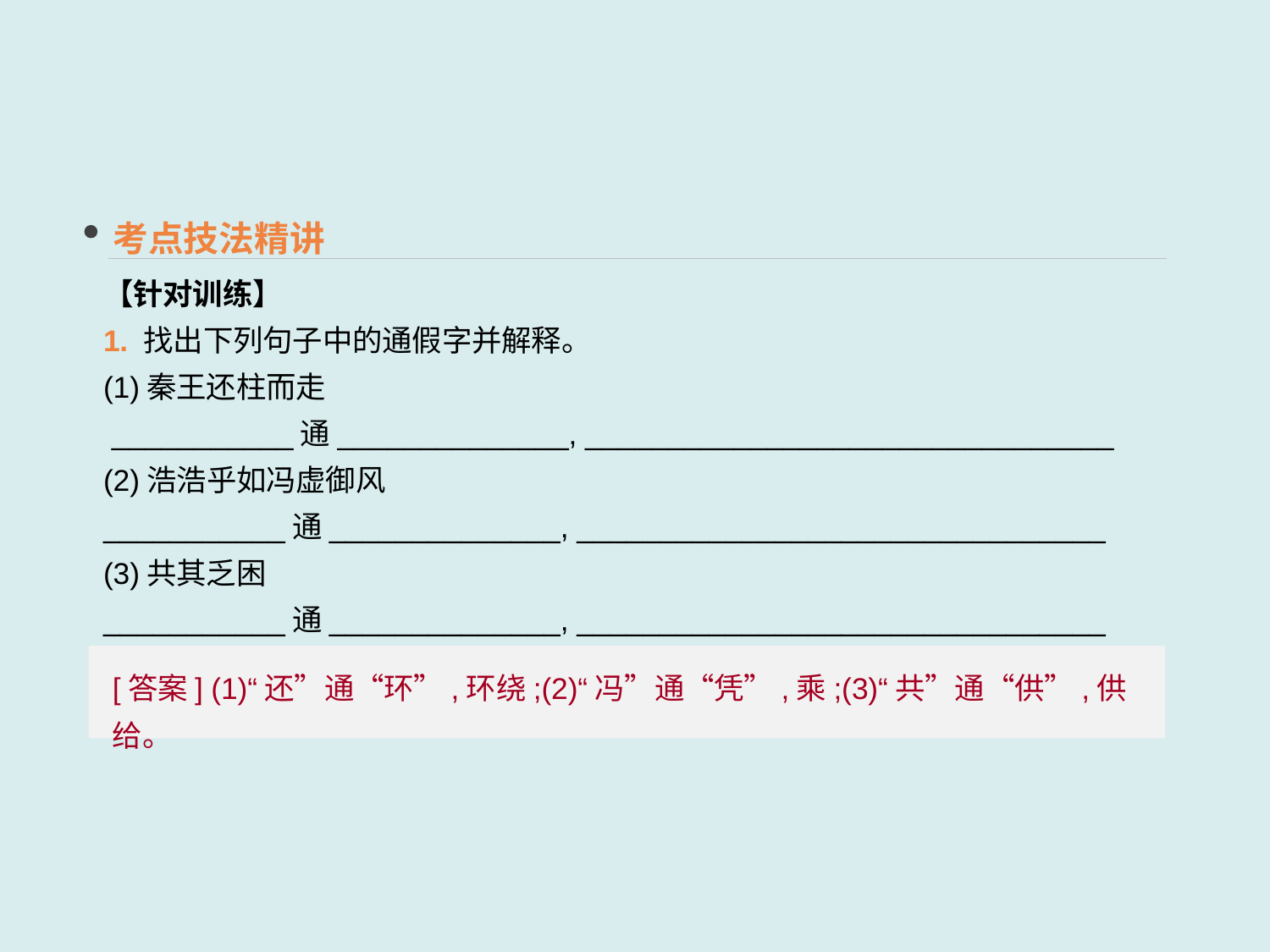

考点技法精讲

【针对训练】
1. 找出下列句子中的通假字并解释。
(1)秦王还柱而走
 ___________通______________, ________________________________
(2)浩浩乎如冯虚御风
___________通______________, ________________________________
(3)共其乏困
___________通______________, ________________________________

[答案] (1)“还”通“环”,环绕;(2)“冯”通“凭”,乘;(3)“共”通“供”,供给。